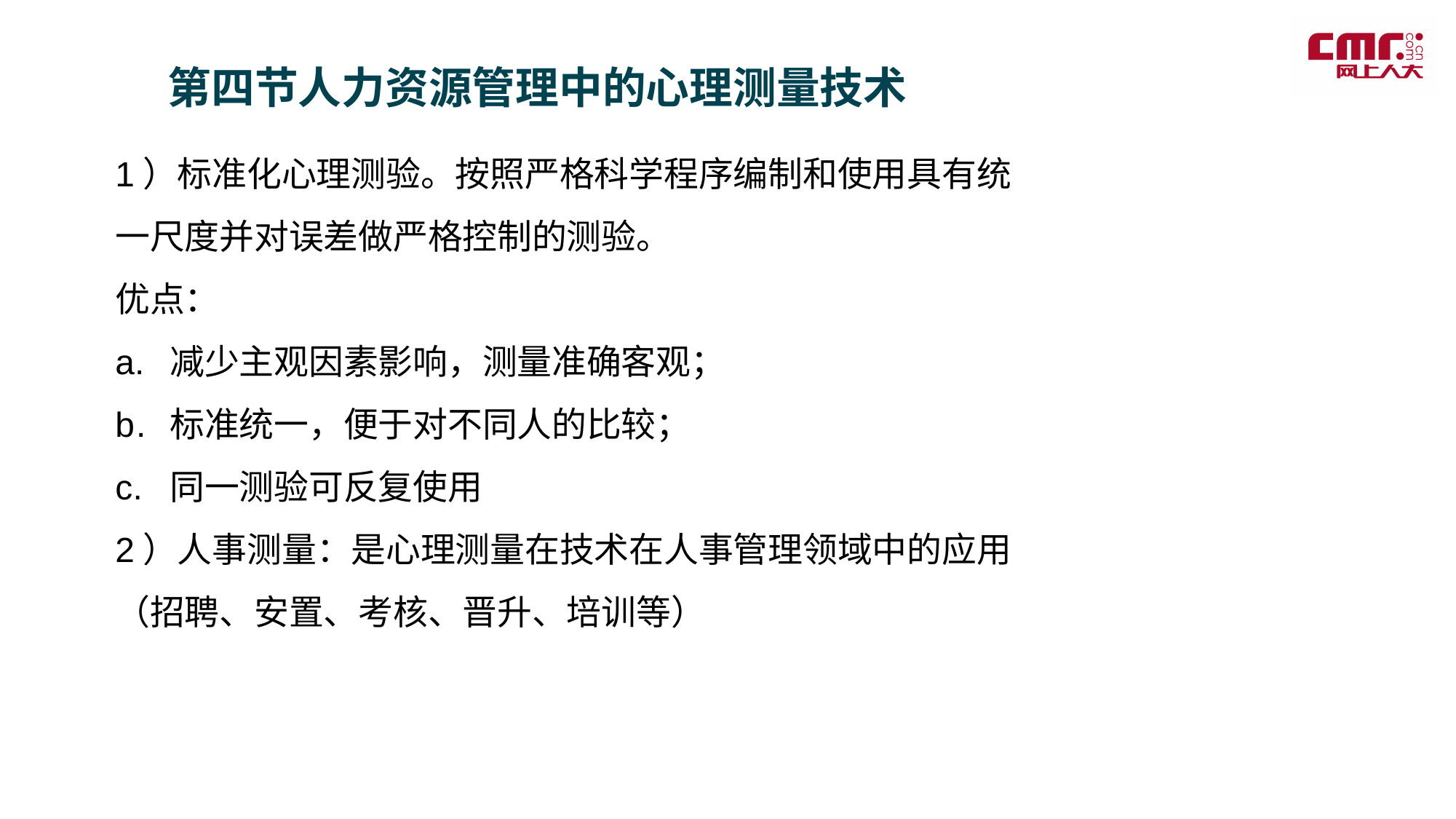

第四节人力资源管理中的心理测量技术
1）标准化心理测验。按照严格科学程序编制和使用具有统一尺度并对误差做严格控制的测验。
优点：
减少主观因素影响，测量准确客观；
标准统一，便于对不同人的比较；
同一测验可反复使用
2）人事测量：是心理测量在技术在人事管理领域中的应用（招聘、安置、考核、晋升、培训等）